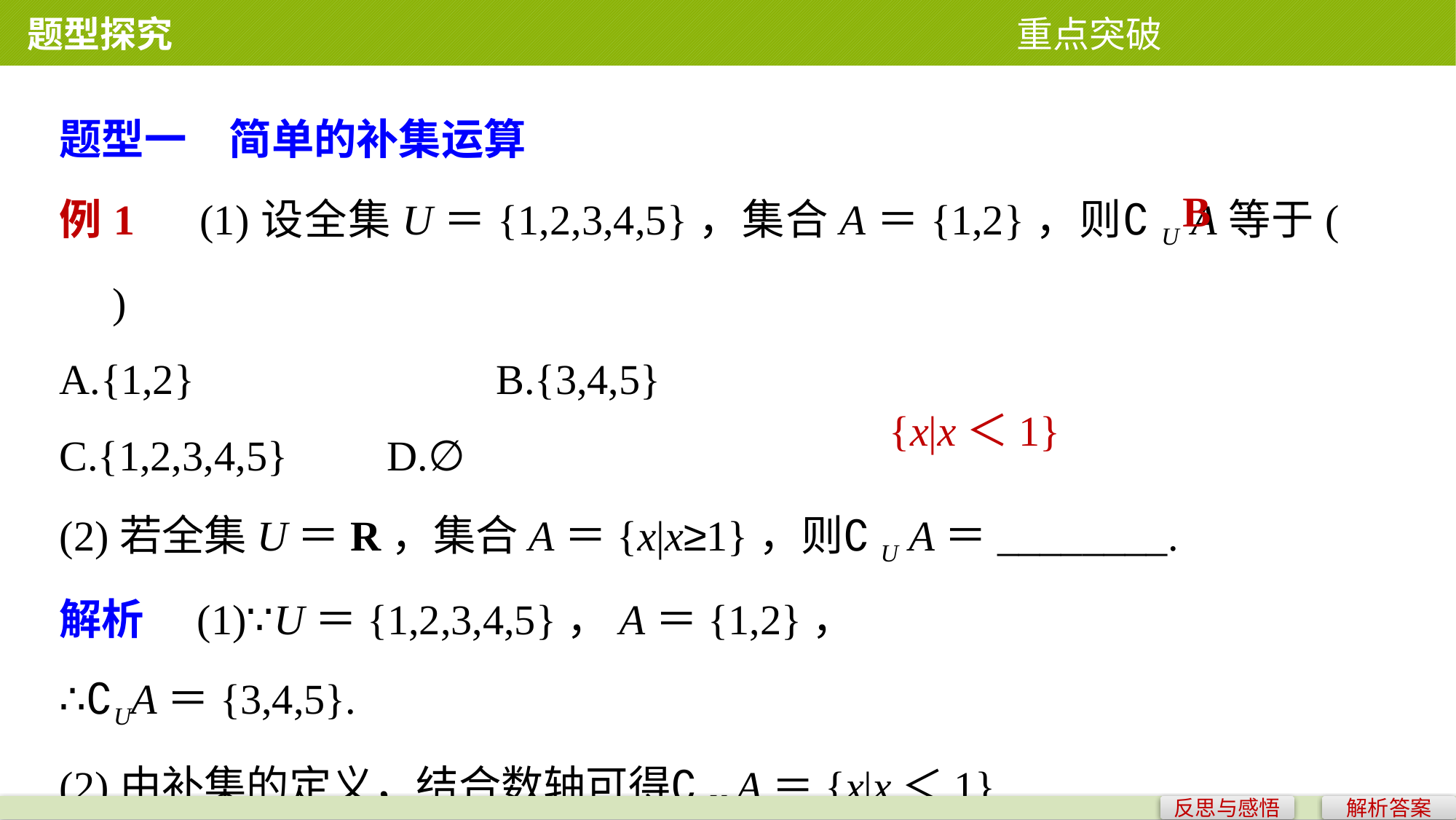

题型探究                                                                                                       重点突破
题型一　简单的补集运算
例1　(1)设全集U＝{1,2,3,4,5}，集合A＝{1,2}，则∁U A等于(　　)
A.{1,2}  			B.{3,4,5}
C.{1,2,3,4,5}  	D.∅
(2)若全集U＝R，集合A＝{x|x≥1}，则∁U A＝________.
解析　(1)∵U＝{1,2,3,4,5}，A＝{1,2}，
∴∁UA＝{3,4,5}.
(2)由补集的定义，结合数轴可得∁U A＝{x|x＜1}.
B
{x|x＜1}
反思与感悟
解析答案